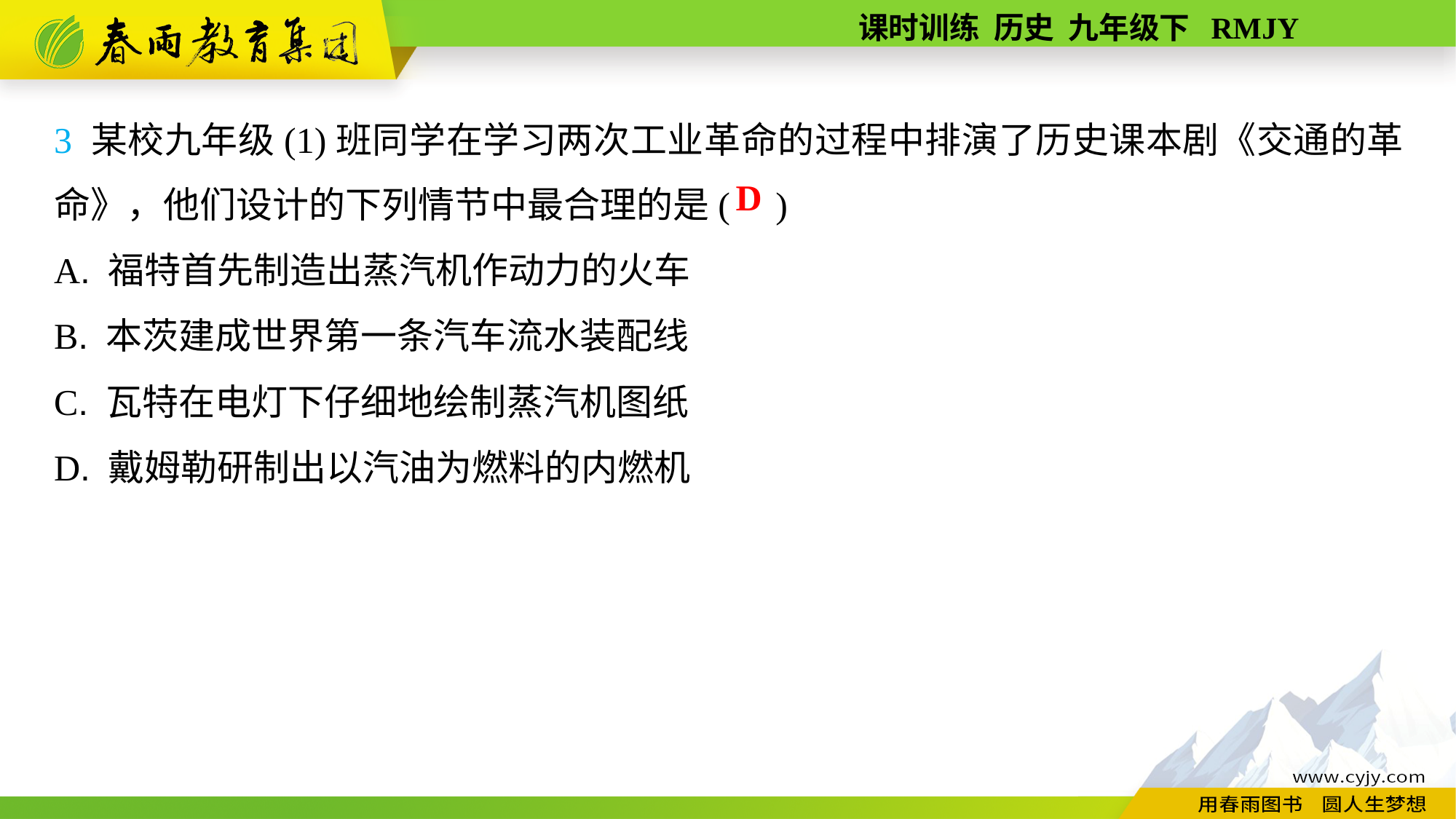

3 某校九年级(1)班同学在学习两次工业革命的过程中排演了历史课本剧《交通的革命》，他们设计的下列情节中最合理的是(     )
A. 福特首先制造出蒸汽机作动力的火车
B. 本茨建成世界第一条汽车流水装配线
C. 瓦特在电灯下仔细地绘制蒸汽机图纸
D. 戴姆勒研制出以汽油为燃料的内燃机
D